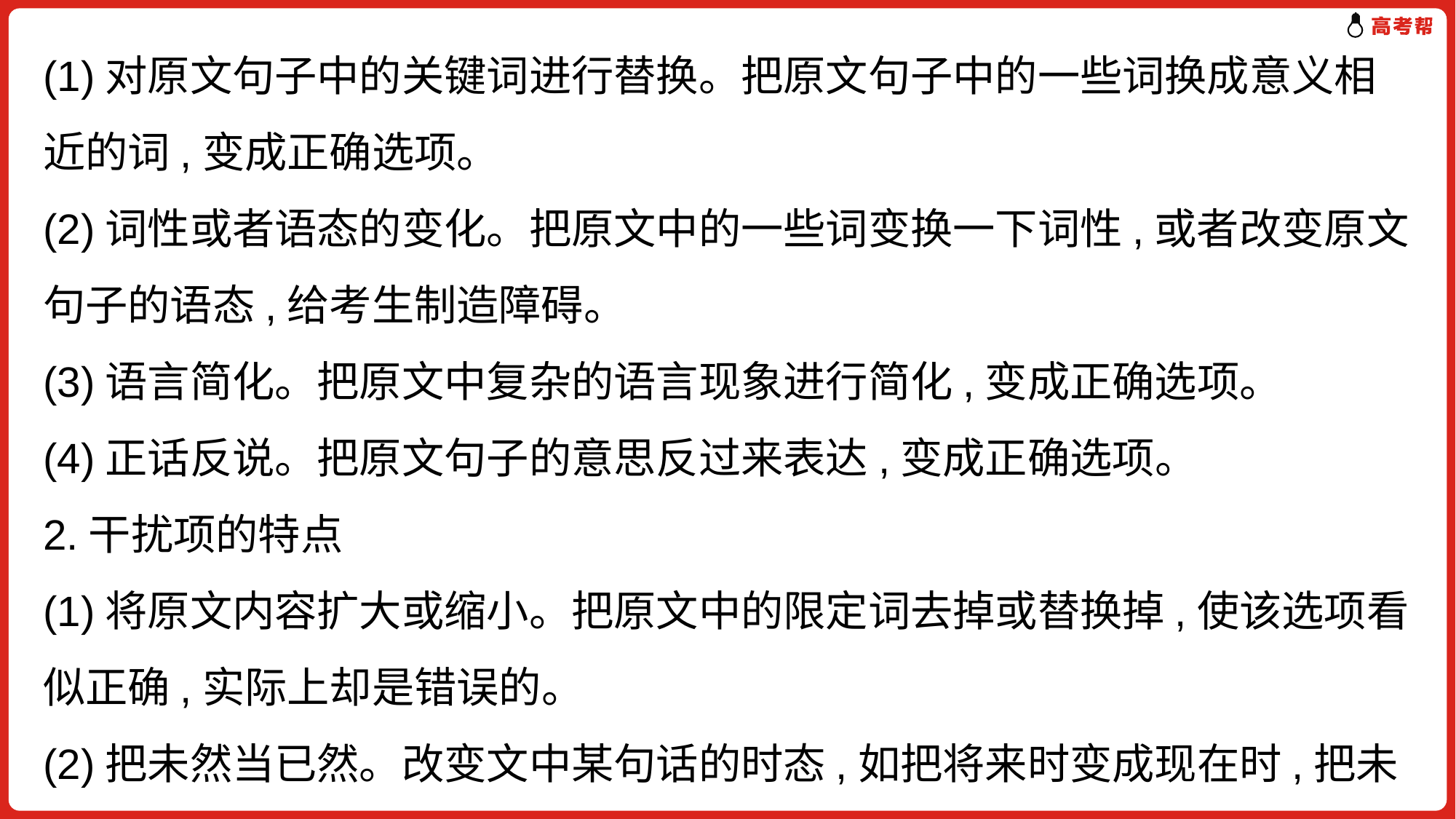

(1)对原文句子中的关键词进行替换。把原文句子中的一些词换成意义相近的词,变成正确选项。
(2)词性或者语态的变化。把原文中的一些词变换一下词性,或者改变原文句子的语态,给考生制造障碍。
(3)语言简化。把原文中复杂的语言现象进行简化,变成正确选项。
(4)正话反说。把原文句子的意思反过来表达,变成正确选项。
2.干扰项的特点
(1)将原文内容扩大或缩小。把原文中的限定词去掉或替换掉,使该选项看似正确,实际上却是错误的。
(2)把未然当已然。改变文中某句话的时态,如把将来时变成现在时,把未发